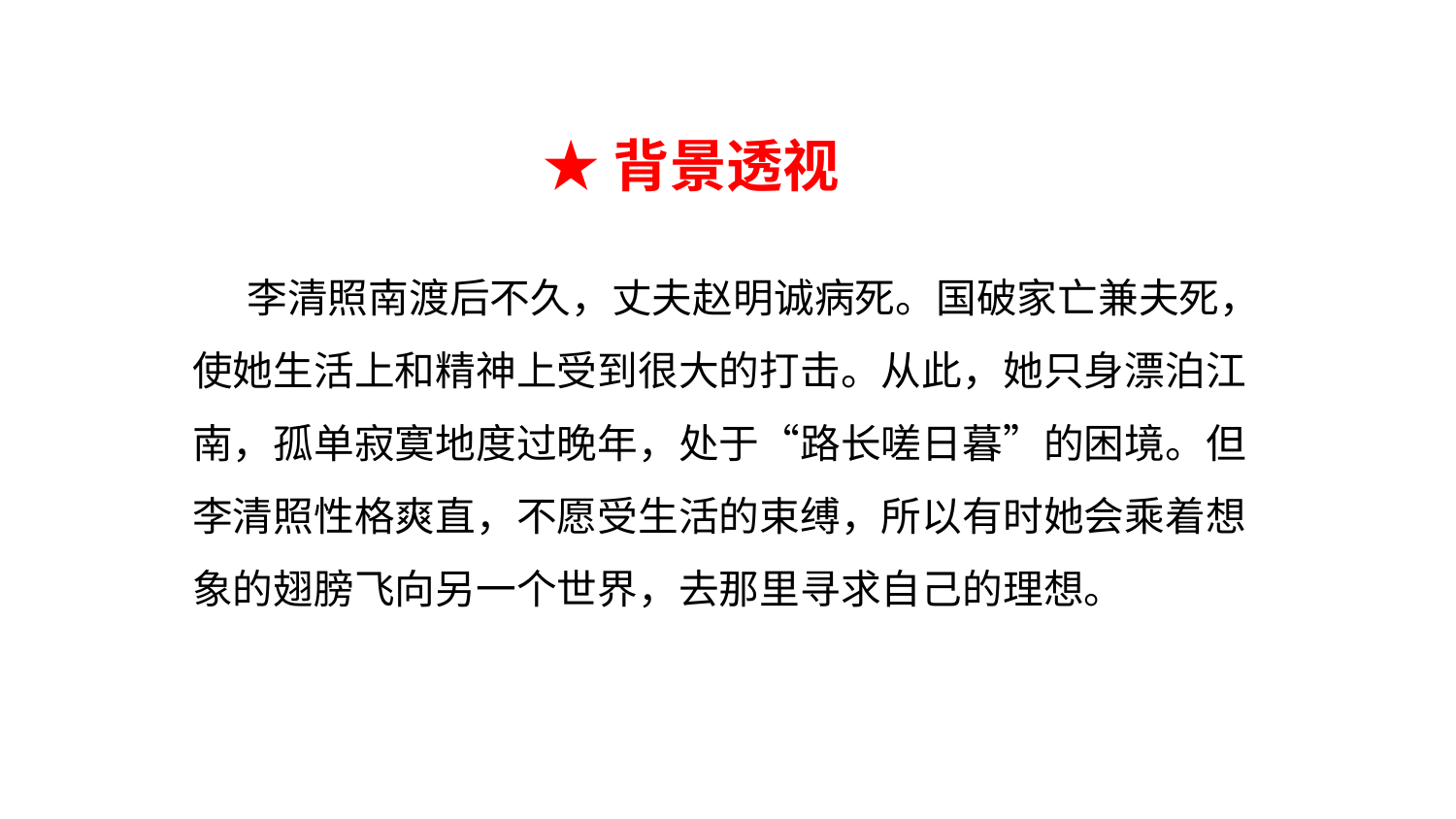

★背景透视
     李清照南渡后不久，丈夫赵明诚病死。国破家亡兼夫死，使她生活上和精神上受到很大的打击。从此，她只身漂泊江南，孤单寂寞地度过晚年，处于“路长嗟日暮”的困境。但李清照性格爽直，不愿受生活的束缚，所以有时她会乘着想象的翅膀飞向另一个世界，去那里寻求自己的理想。